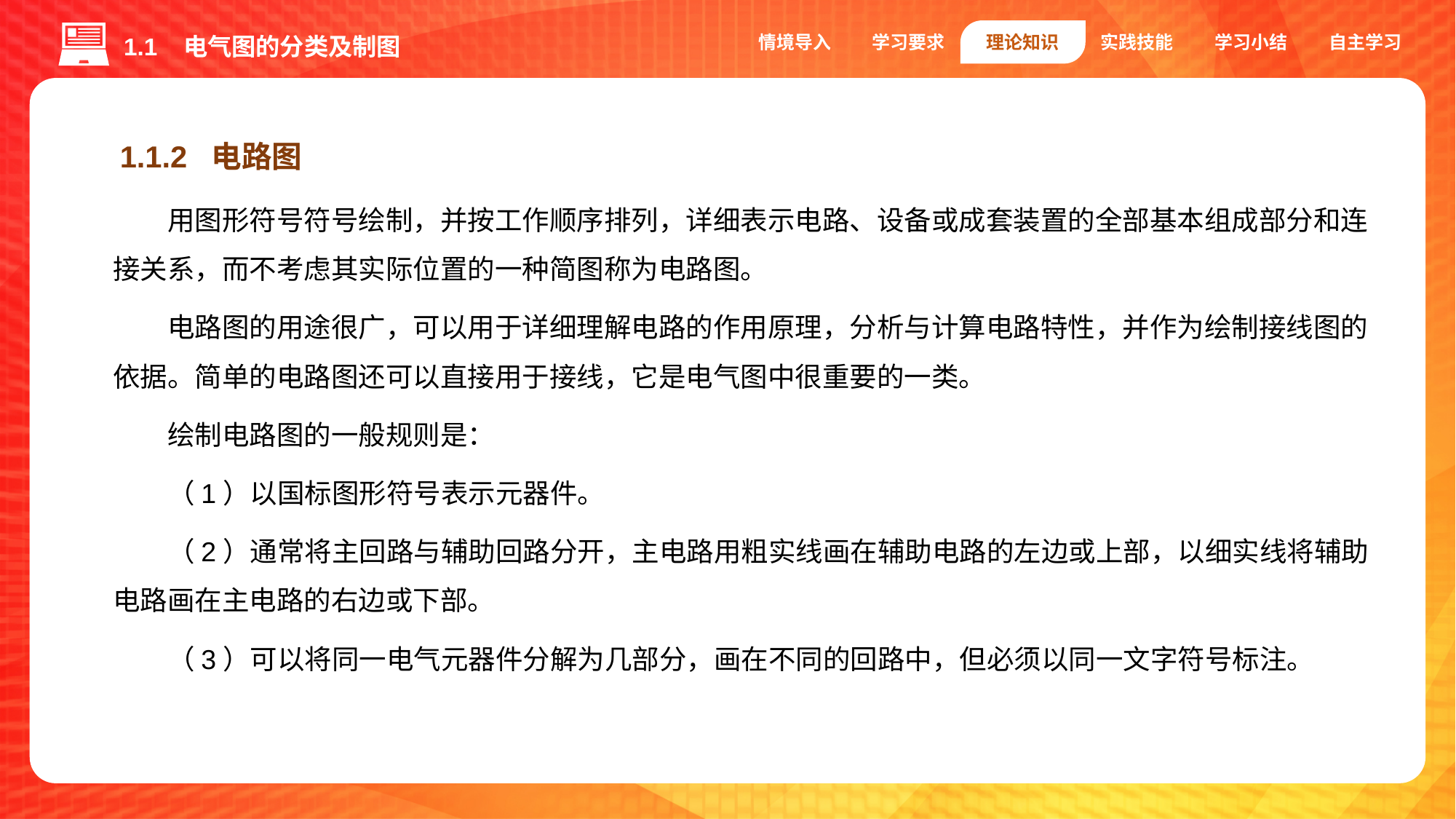

情境导入
学习要求
理论知识
实践技能
学习小结
自主学习

1.1   电气图的分类及制图
1.1.2  电路图
用图形符号符号绘制，并按工作顺序排列，详细表示电路、设备或成套装置的全部基本组成部分和连接关系，而不考虑其实际位置的一种简图称为电路图。
电路图的用途很广，可以用于详细理解电路的作用原理，分析与计算电路特性，并作为绘制接线图的依据。简单的电路图还可以直接用于接线，它是电气图中很重要的一类。
绘制电路图的一般规则是：
（1）以国标图形符号表示元器件。
（2）通常将主回路与辅助回路分开，主电路用粗实线画在辅助电路的左边或上部，以细实线将辅助电路画在主电路的右边或下部。
（3）可以将同一电气元器件分解为几部分，画在不同的回路中，但必须以同一文字符号标注。